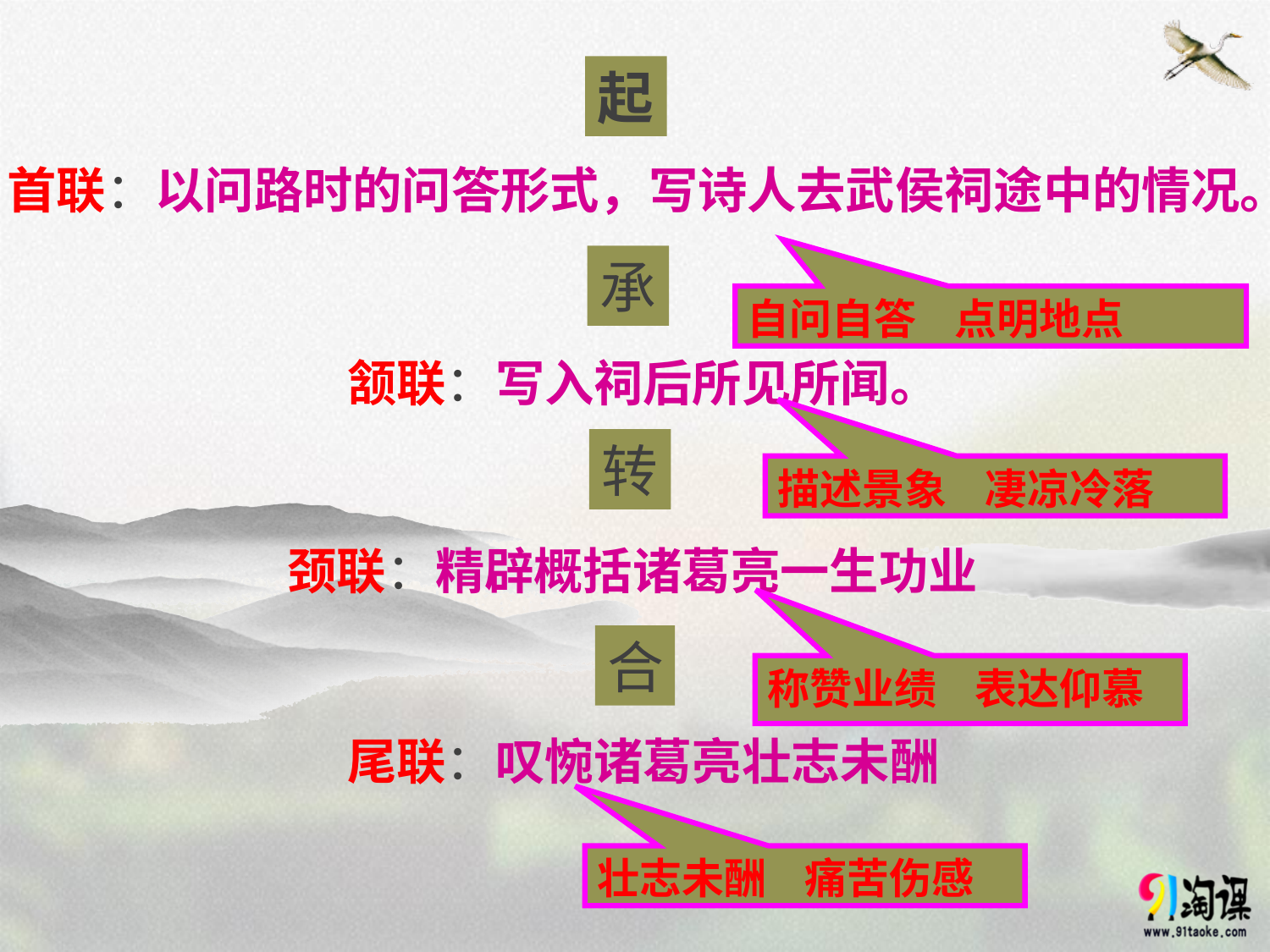

起
首联：以问路时的问答形式，写诗人去武侯祠途中的情况。
承
自问自答    点明地点

颔联：写入祠后所见所闻。
转
描述景象    凄凉冷落

颈联：精辟概括诸葛亮一生功业
合
称赞业绩    表达仰慕

尾联：叹惋诸葛亮壮志未酬
壮志未酬    痛苦伤感